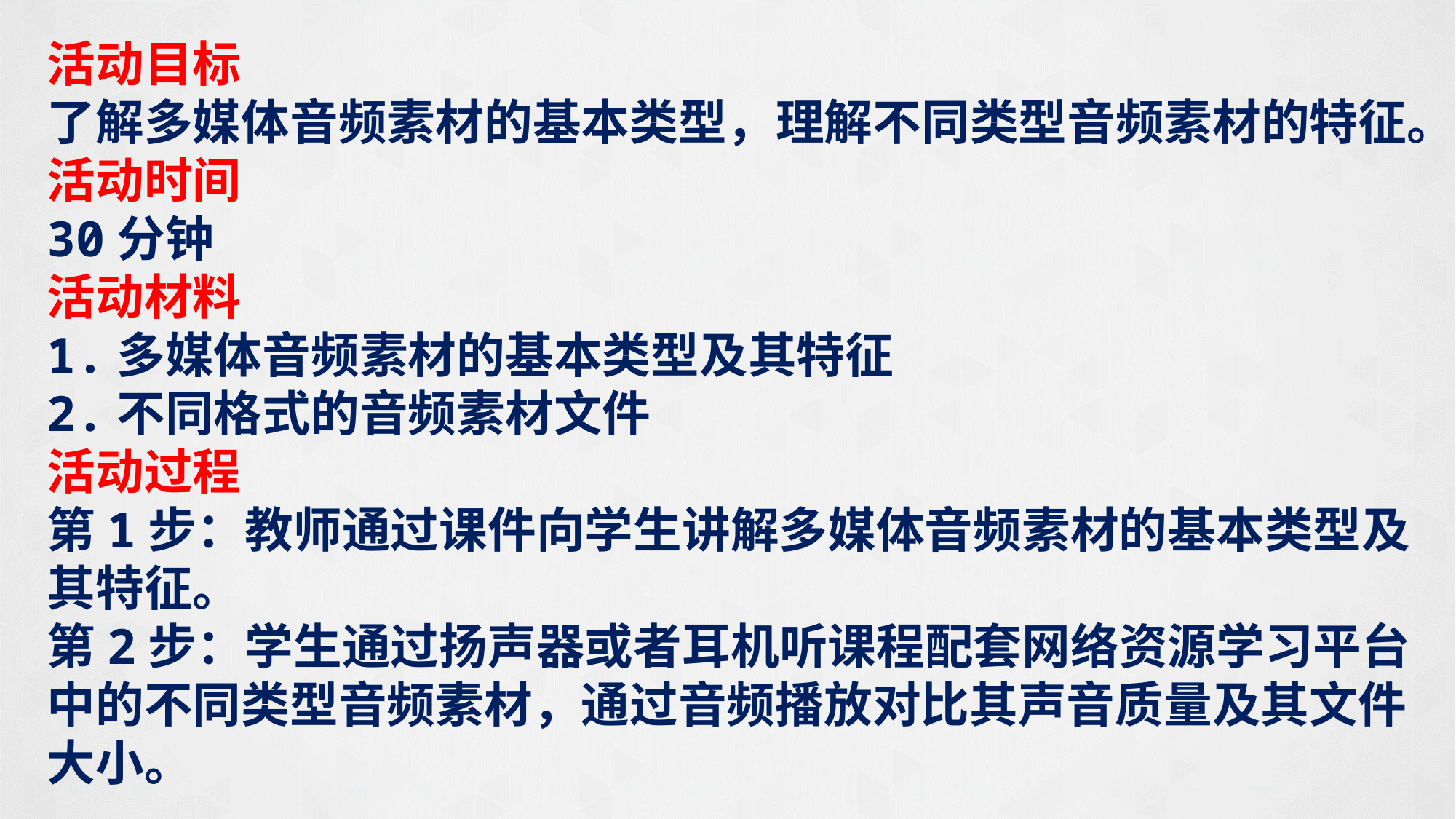

活动目标
了解多媒体音频素材的基本类型，理解不同类型音频素材的特征。
活动时间
30分钟
活动材料
1.多媒体音频素材的基本类型及其特征
2.不同格式的音频素材文件
活动过程
第1步：教师通过课件向学生讲解多媒体音频素材的基本类型及其特征。
第2步：学生通过扬声器或者耳机听课程配套网络资源学习平台中的不同类型音频素材，通过音频播放对比其声音质量及其文件大小。